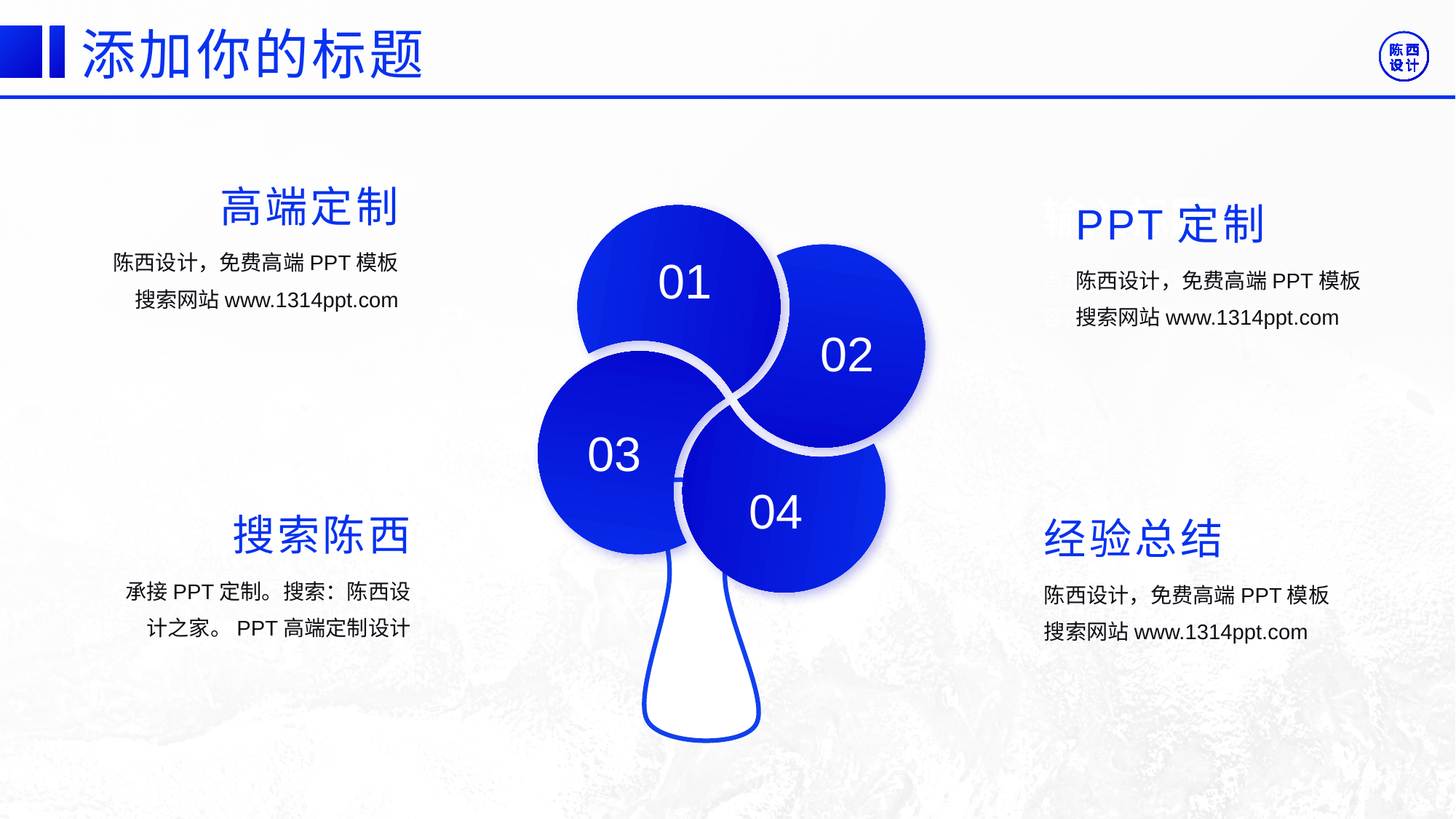

©版权所有：陈西设计之家(微信号：2090298045）
©版权所属公司：合肥陈西文化传媒科技有限公司
©版权所有：陈西设计之家(微信号：2090298045）
©版权所属公司：合肥陈西文化传媒科技有限公司
添加你的标题

高端定制
输入标题

PPT定制
陈西设计，免费高端PPT模板搜索网站www.1314ppt.com

01
点击输入简要文字内容，文字内容需概括精炼。
陈西设计，免费高端PPT模板搜索网站www.1314ppt.com

02

03

04
输入标题
输入标题
搜索陈西
经验总结

点击输入简要文字内容，文字内容需概括精炼。
点击输入简要文字内容，文字内容需概括精炼。
承接PPT定制。搜索：陈西设计之家。PPT高端定制设计
陈西设计，免费高端PPT模板搜索网站www.1314ppt.com
©版权所有：陈西设计之家(微信号：2090298045）
©版权所属公司：合肥陈西文化传媒科技有限公司